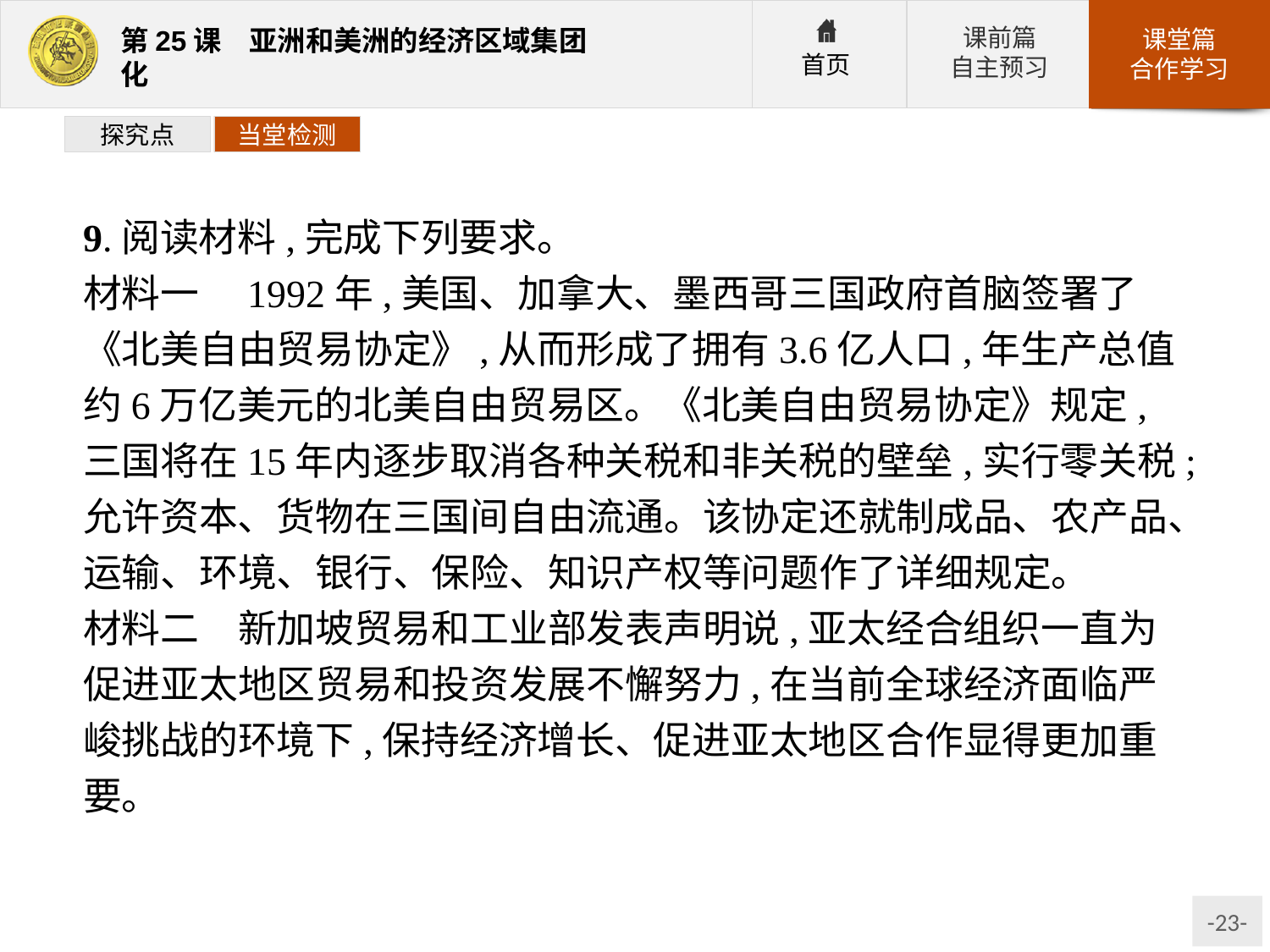

探究点
当堂检测
9.阅读材料,完成下列要求。
材料一　1992年,美国、加拿大、墨西哥三国政府首脑签署了《北美自由贸易协定》,从而形成了拥有3.6亿人口,年生产总值约6万亿美元的北美自由贸易区。《北美自由贸易协定》规定,三国将在15年内逐步取消各种关税和非关税的壁垒,实行零关税;允许资本、货物在三国间自由流通。该协定还就制成品、农产品、运输、环境、银行、保险、知识产权等问题作了详细规定。
材料二　新加坡贸易和工业部发表声明说,亚太经合组织一直为促进亚太地区贸易和投资发展不懈努力,在当前全球经济面临严峻挑战的环境下,保持经济增长、促进亚太地区合作显得更加重要。